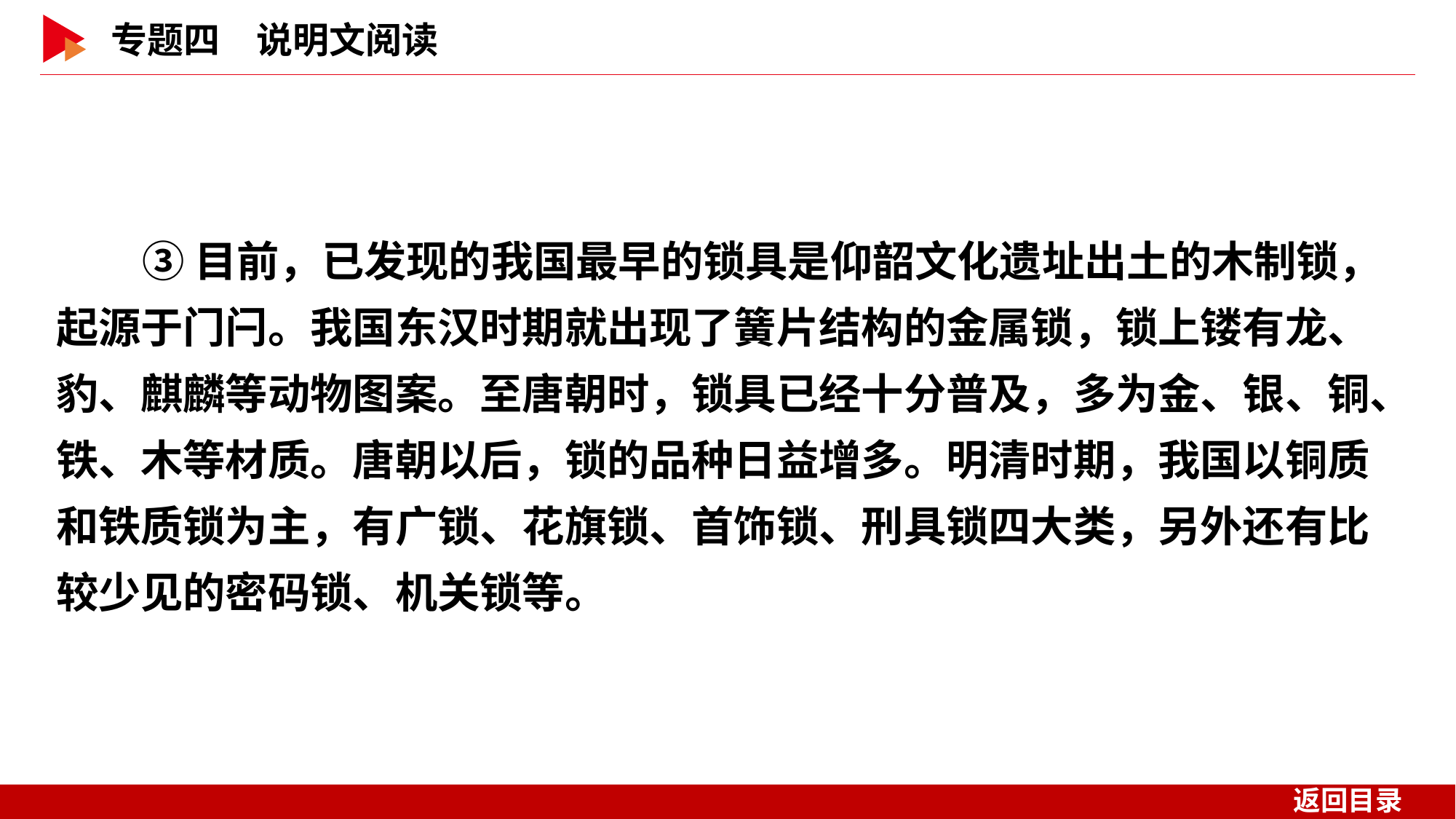

③目前，已发现的我国最早的锁具是仰韶文化遗址出土的木制锁，起源于门闩。我国东汉时期就出现了簧片结构的金属锁，锁上镂有龙、豹、麒麟等动物图案。至唐朝时，锁具已经十分普及，多为金、银、铜、铁、木等材质。唐朝以后，锁的品种日益增多。明清时期，我国以铜质和铁质锁为主，有广锁、花旗锁、首饰锁、刑具锁四大类，另外还有比较少见的密码锁、机关锁等。